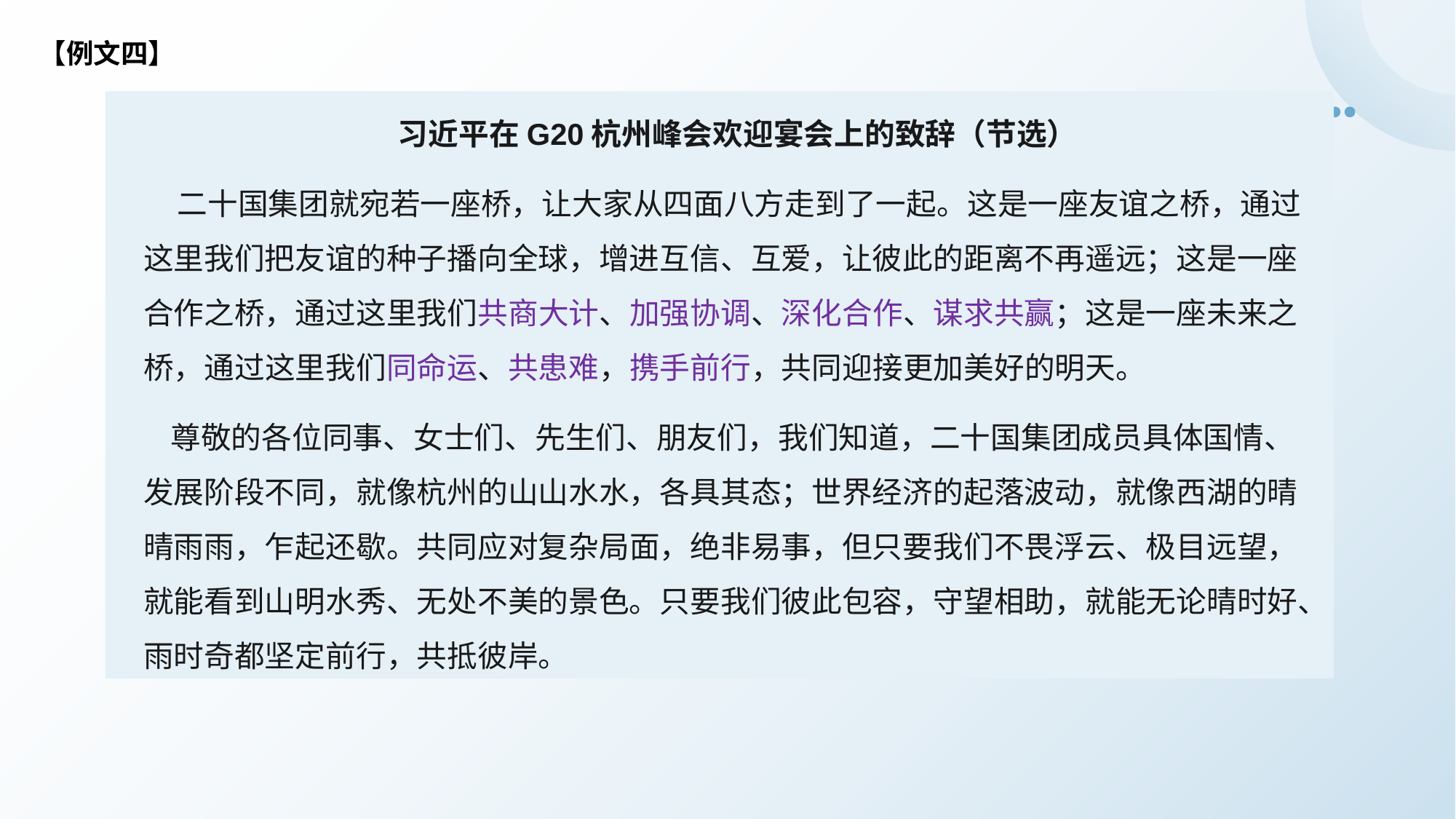

【例文四】
      习近平在G20杭州峰会欢迎宴会上的致辞（节选）
        二十国集团就宛若一座桥，让大家从四面八方走到了一起。这是一座友谊之桥，通过这里我们把友谊的种子播向全球，增进互信、互爱，让彼此的距离不再遥远；这是一座合作之桥，通过这里我们共商大计、加强协调、深化合作、谋求共赢；这是一座未来之桥，通过这里我们同命运、共患难，携手前行，共同迎接更加美好的明天。
       尊敬的各位同事、女士们、先生们、朋友们，我们知道，二十国集团成员具体国情、发展阶段不同，就像杭州的山山水水，各具其态；世界经济的起落波动，就像西湖的晴晴雨雨，乍起还歇。共同应对复杂局面，绝非易事，但只要我们不畏浮云、极目远望，就能看到山明水秀、无处不美的景色。只要我们彼此包容，守望相助，就能无论晴时好、雨时奇都坚定前行，共抵彼岸。